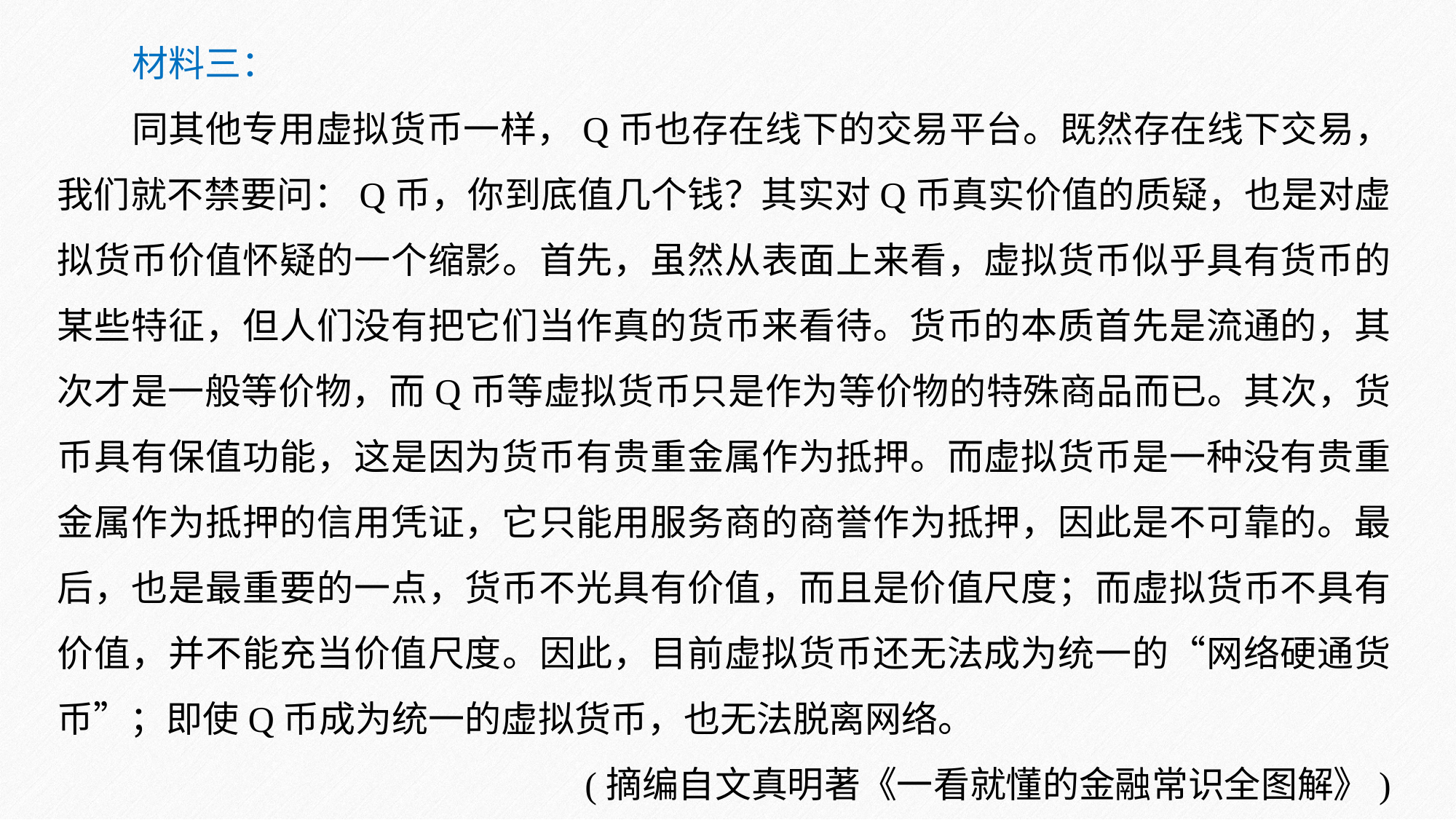

材料三：
同其他专用虚拟货币一样，Q币也存在线下的交易平台。既然存在线下交易，我们就不禁要问：Q币，你到底值几个钱？其实对Q币真实价值的质疑，也是对虚拟货币价值怀疑的一个缩影。首先，虽然从表面上来看，虚拟货币似乎具有货币的某些特征，但人们没有把它们当作真的货币来看待。货币的本质首先是流通的，其次才是一般等价物，而Q币等虚拟货币只是作为等价物的特殊商品而已。其次，货币具有保值功能，这是因为货币有贵重金属作为抵押。而虚拟货币是一种没有贵重金属作为抵押的信用凭证，它只能用服务商的商誉作为抵押，因此是不可靠的。最后，也是最重要的一点，货币不光具有价值，而且是价值尺度；而虚拟货币不具有价值，并不能充当价值尺度。因此，目前虚拟货币还无法成为统一的“网络硬通货币”；即使Q币成为统一的虚拟货币，也无法脱离网络。
(摘编自文真明著《一看就懂的金融常识全图解》)